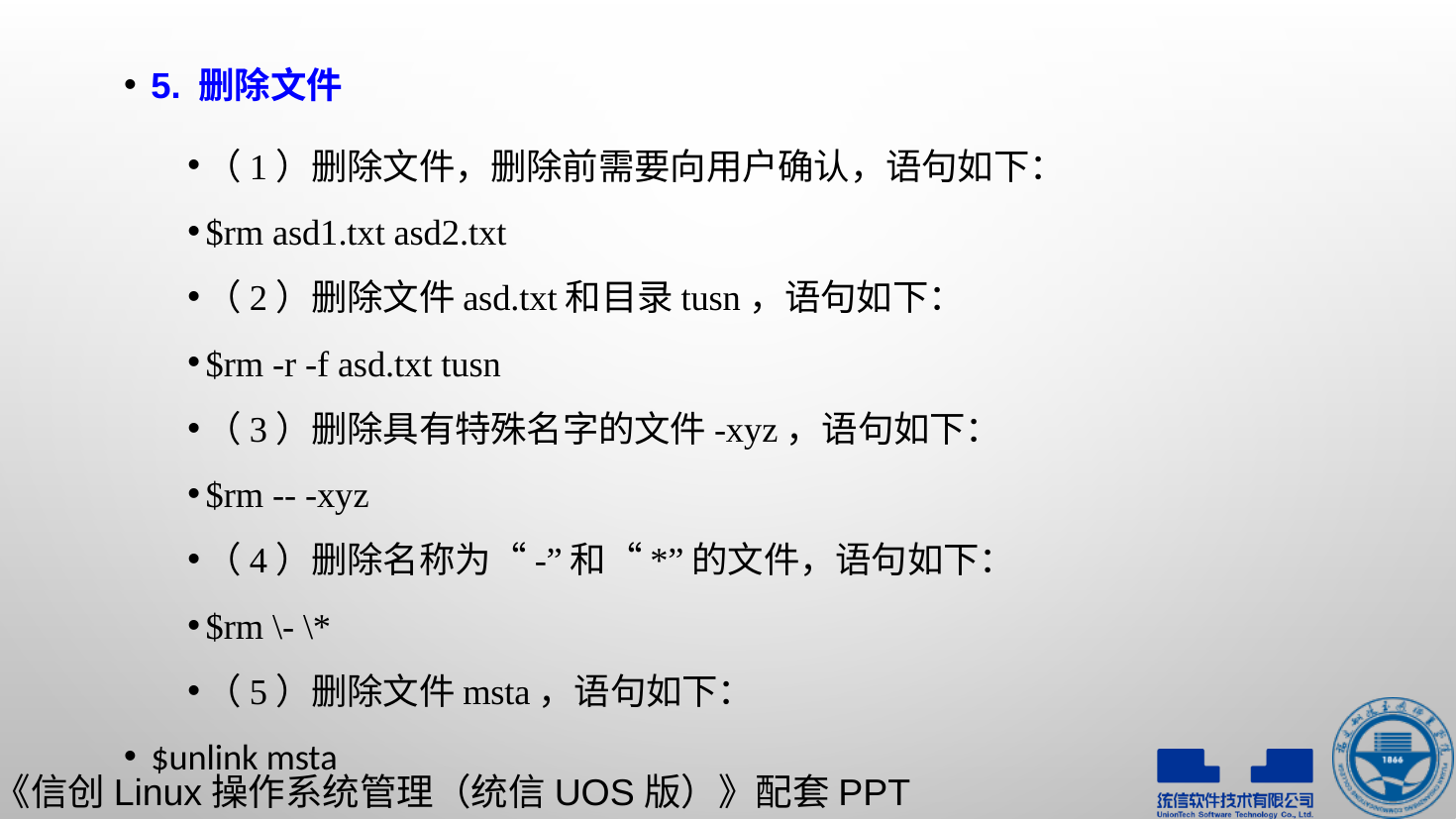

5. 删除文件
（1）删除文件，删除前需要向用户确认，语句如下：
$rm asd1.txt asd2.txt
（2）删除文件asd.txt和目录tusn，语句如下：
$rm -r -f asd.txt tusn
（3）删除具有特殊名字的文件-xyz，语句如下：
$rm -- -xyz
（4）删除名称为“-”和“*”的文件，语句如下：
$rm \- \*
（5）删除文件msta，语句如下：
$unlink msta